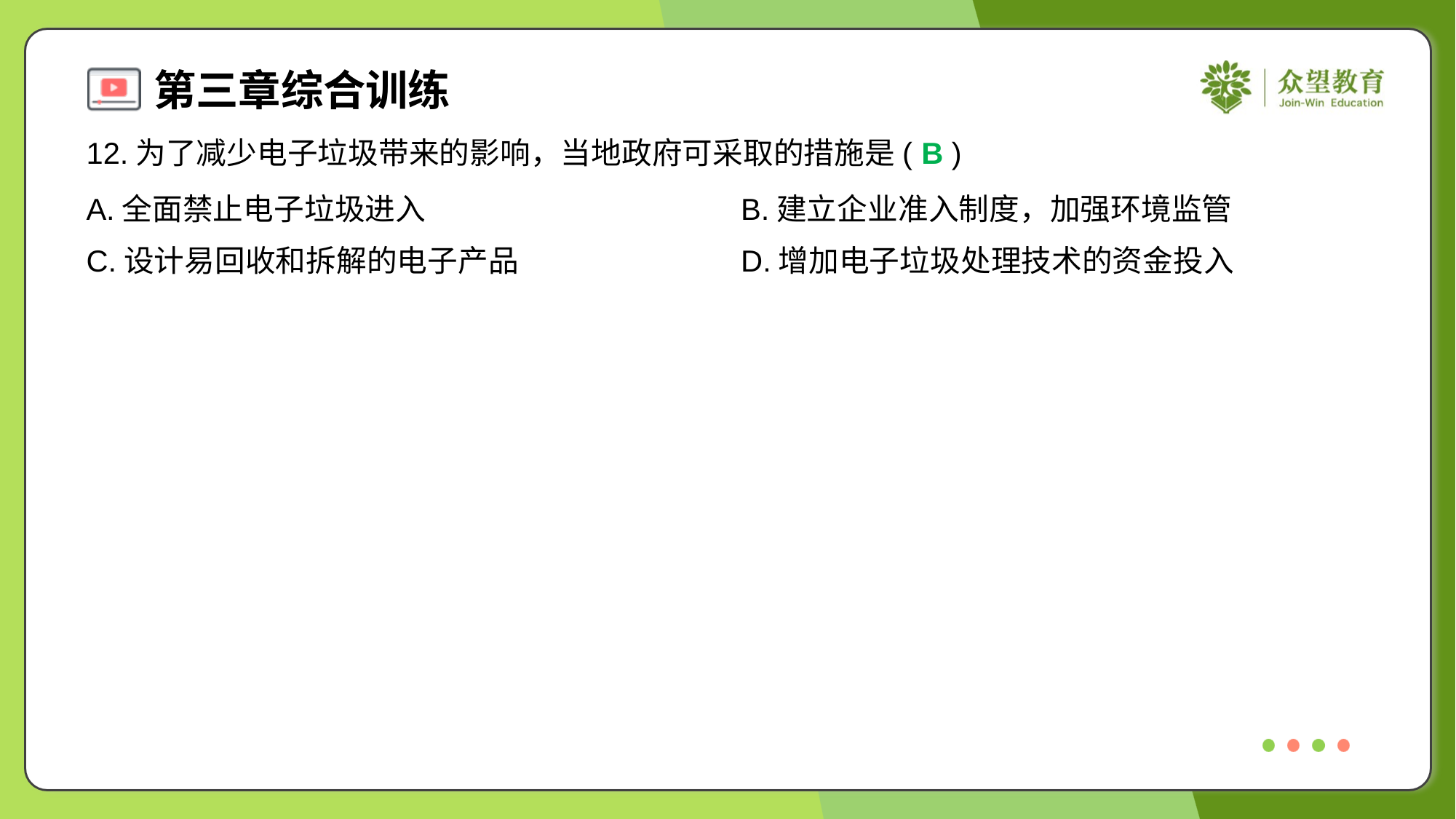

12.为了减少电子垃圾带来的影响，当地政府可采取的措施是(     )
B
A.全面禁止电子垃圾进入	B.建立企业准入制度，加强环境监管
C.设计易回收和拆解的电子产品	D.增加电子垃圾处理技术的资金投入